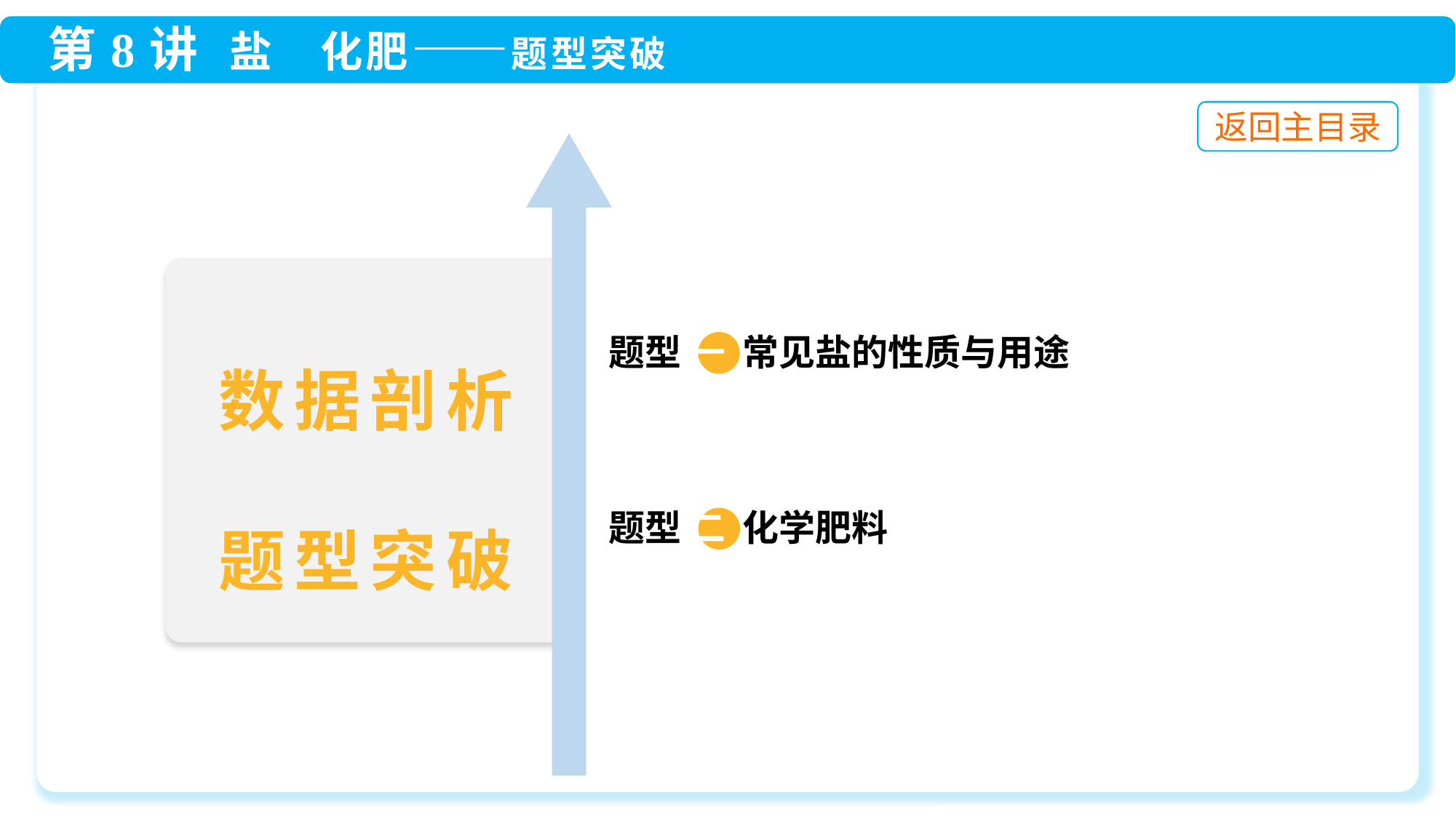

题型 一  常见盐的性质与用途
题型 二  化学肥料

数据剖析
题型突破